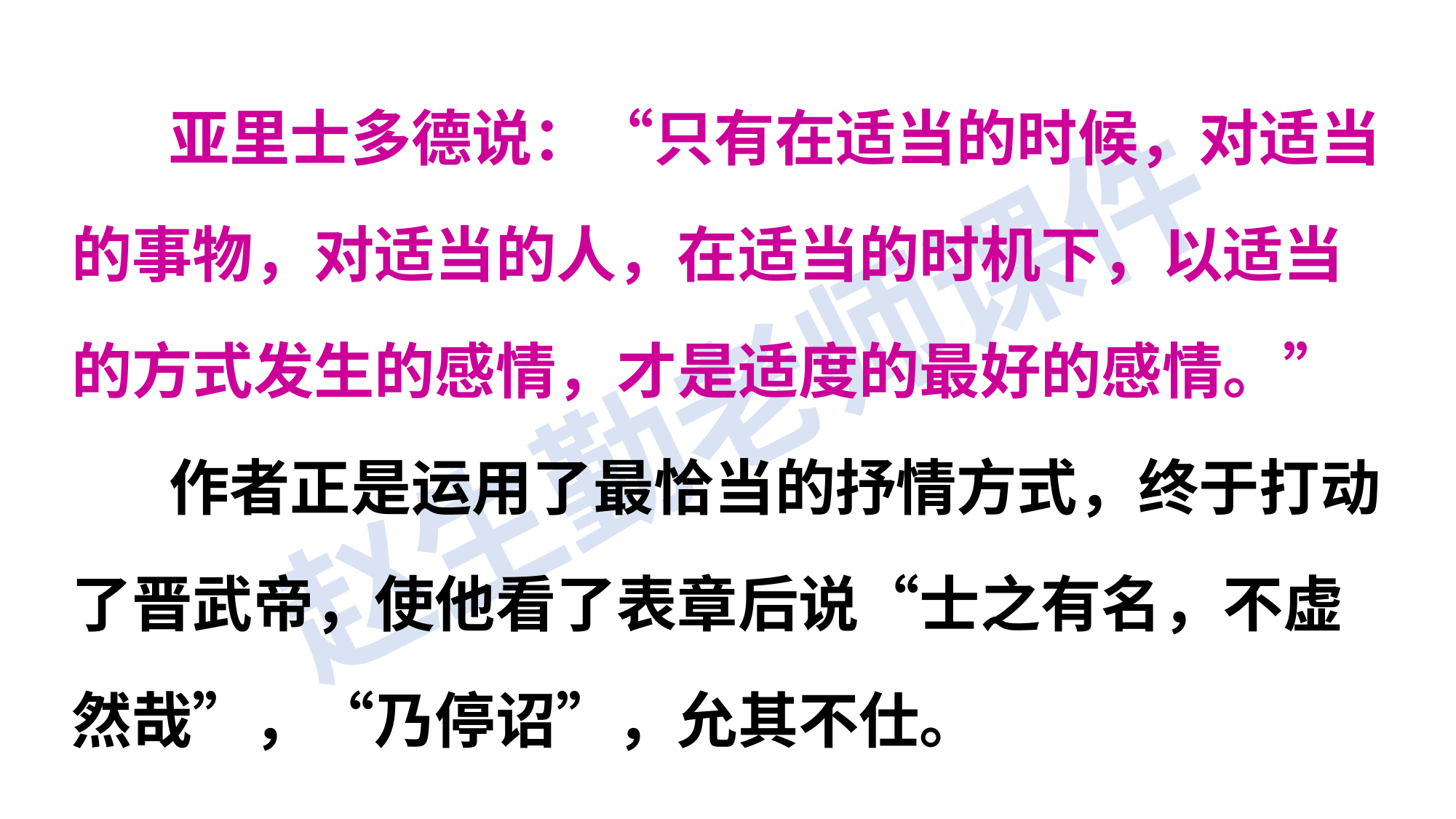

亚里士多德说：“只有在适当的时候，对适当的事物，对适当的人，在适当的时机下，以适当的方式发生的感情，才是适度的最好的感情。”
      作者正是运用了最恰当的抒情方式，终于打动了晋武帝，使他看了表章后说“士之有名，不虚然哉”，“乃停诏”，允其不仕。